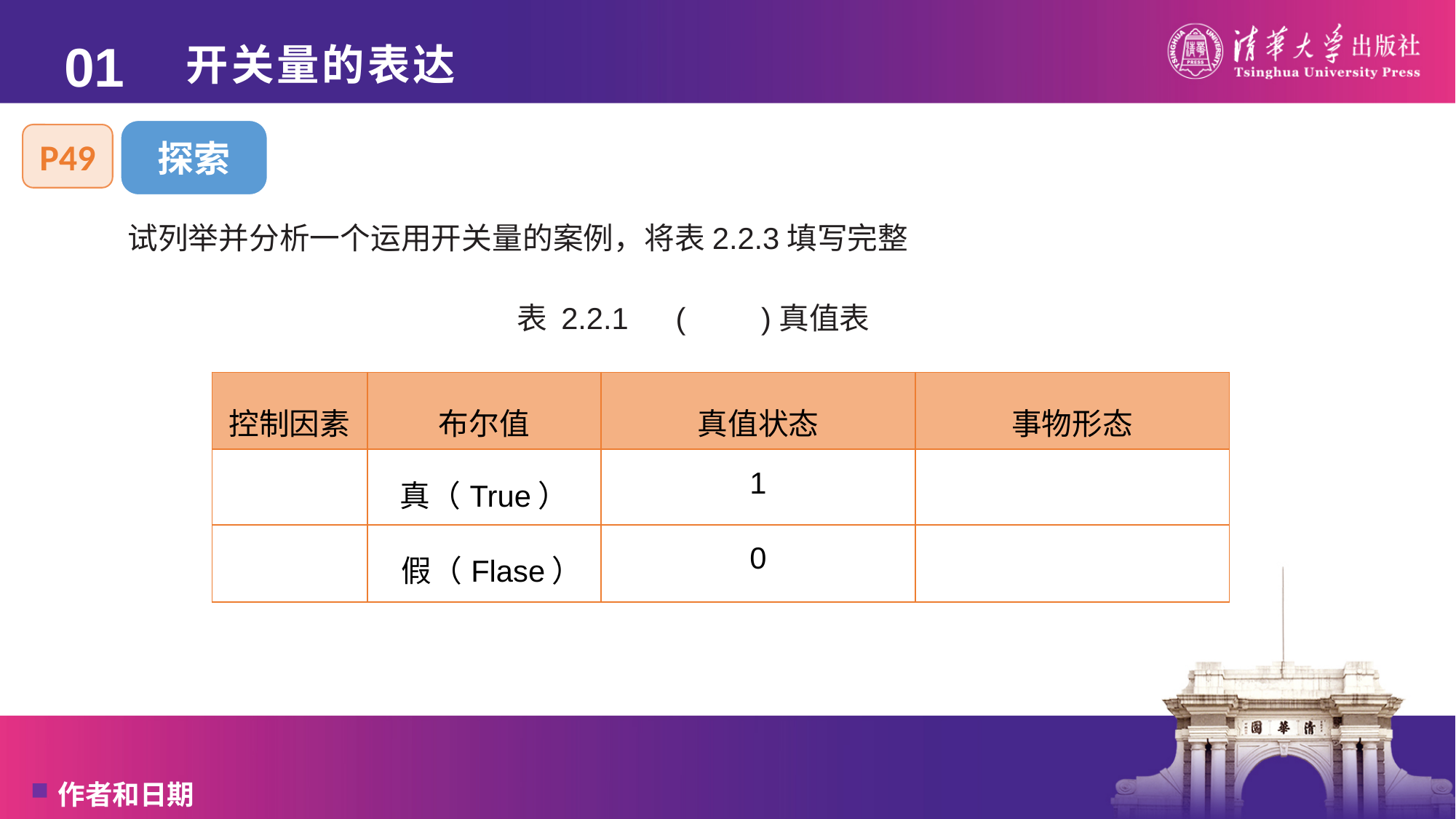

01
开关量的表达
探索
P49
试列举并分析一个运用开关量的案例，将表2.2.3填写完整
表 2.2.1   (         )真值表
| 控制因素 | 布尔值 | 真值状态 | 事物形态 |
| --- | --- | --- | --- |
|  | 真（True） | 1 |  |
|  | 假（Flase） | 0 |  |
作者和日期